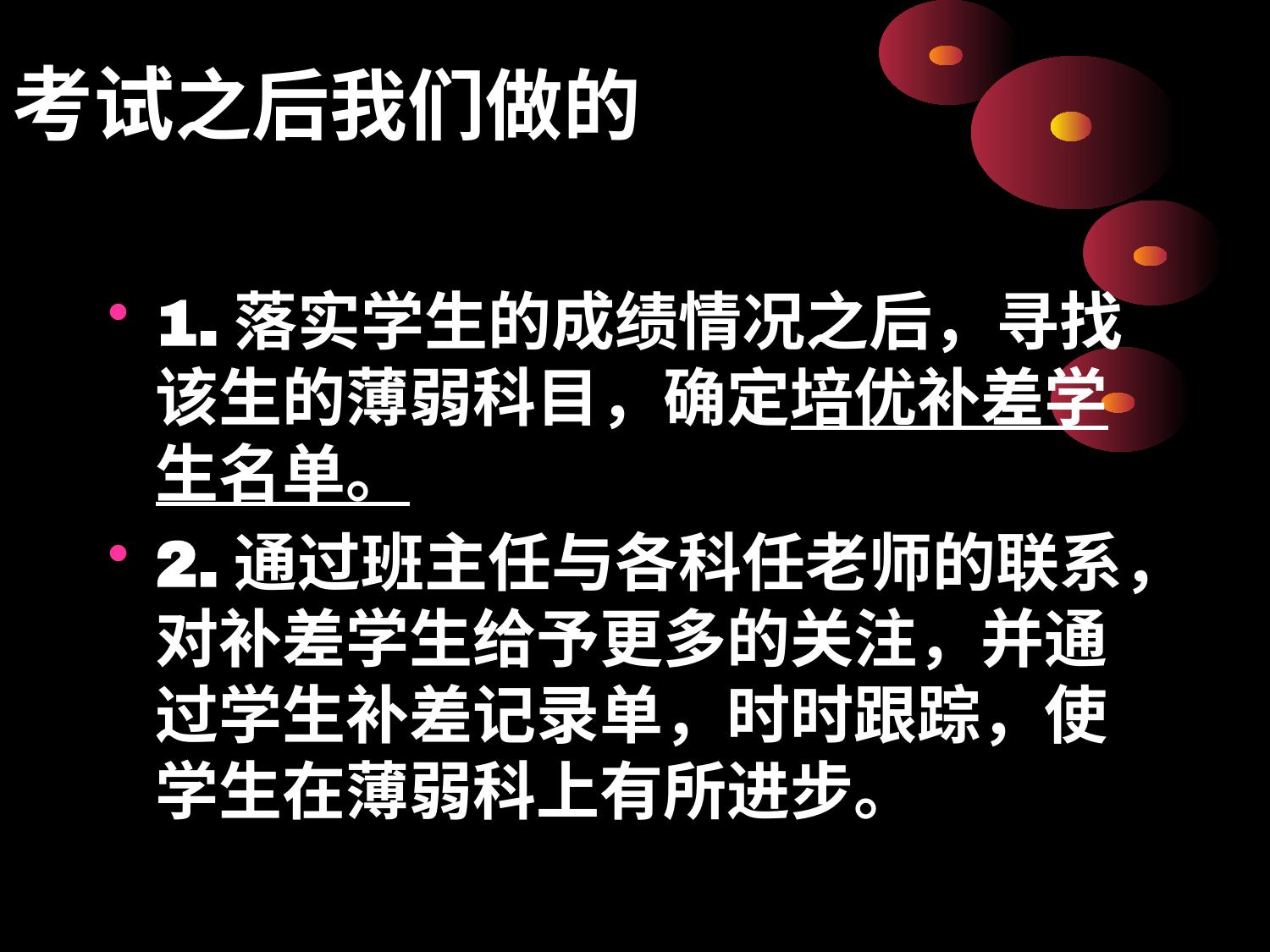

# 考试之后我们做的
1.落实学生的成绩情况之后，寻找该生的薄弱科目，确定培优补差学生名单。
2.通过班主任与各科任老师的联系，对补差学生给予更多的关注，并通过学生补差记录单，时时跟踪，使学生在薄弱科上有所进步。